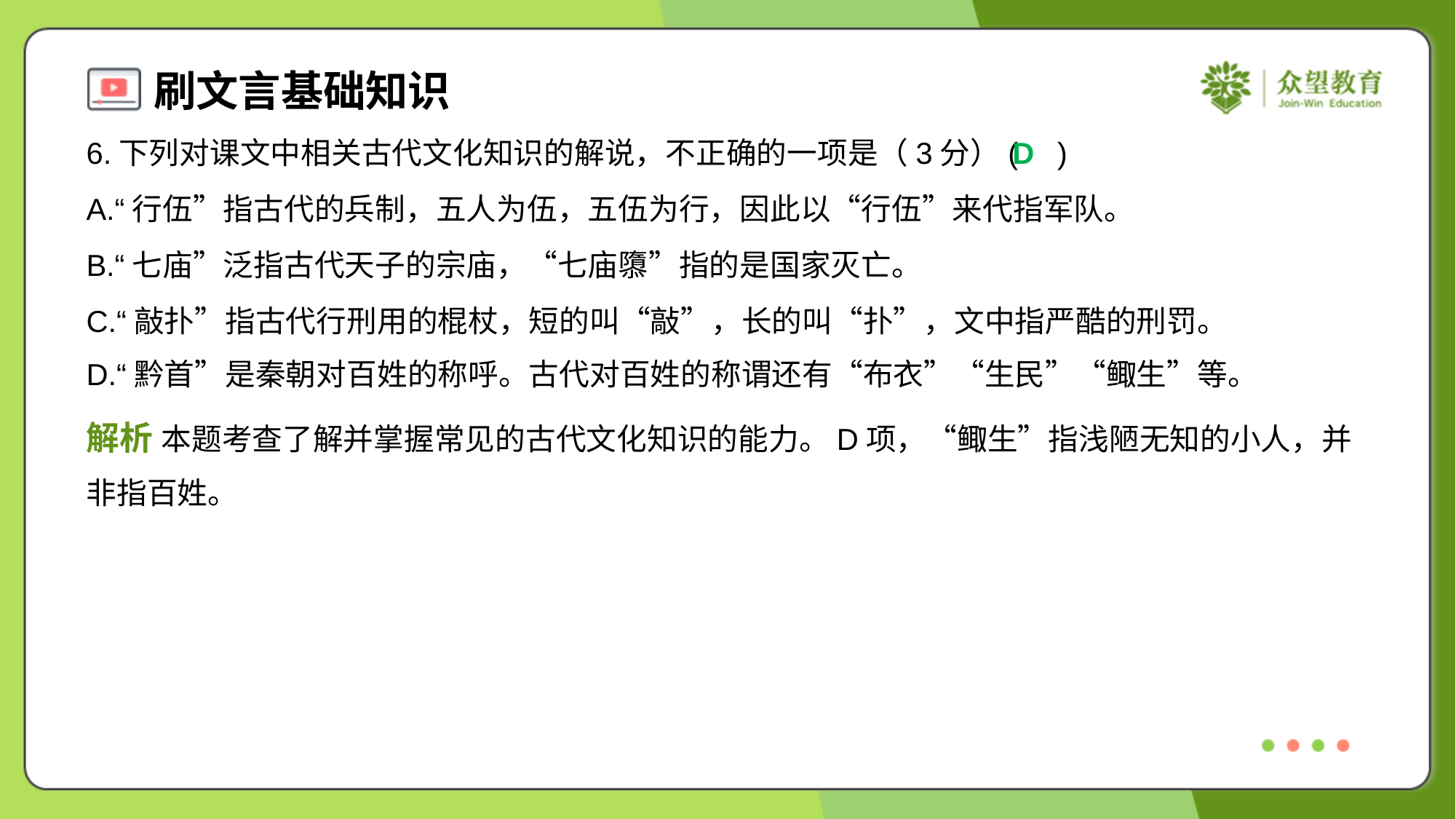

6.下列对课文中相关古代文化知识的解说，不正确的一项是（3分）(     )
D
A.“行伍”指古代的兵制，五人为伍，五伍为行，因此以“行伍”来代指军队。
B.“七庙”泛指古代天子的宗庙，“七庙隳”指的是国家灭亡。
C.“敲扑”指古代行刑用的棍杖，短的叫“敲”，长的叫“扑”，文中指严酷的刑罚。
D.“黔首”是秦朝对百姓的称呼。古代对百姓的称谓还有“布衣”“生民”“鲰生”等。
解析 本题考查了解并掌握常见的古代文化知识的能力。D项，“鲰生”指浅陋无知的小人，并
非指百姓。